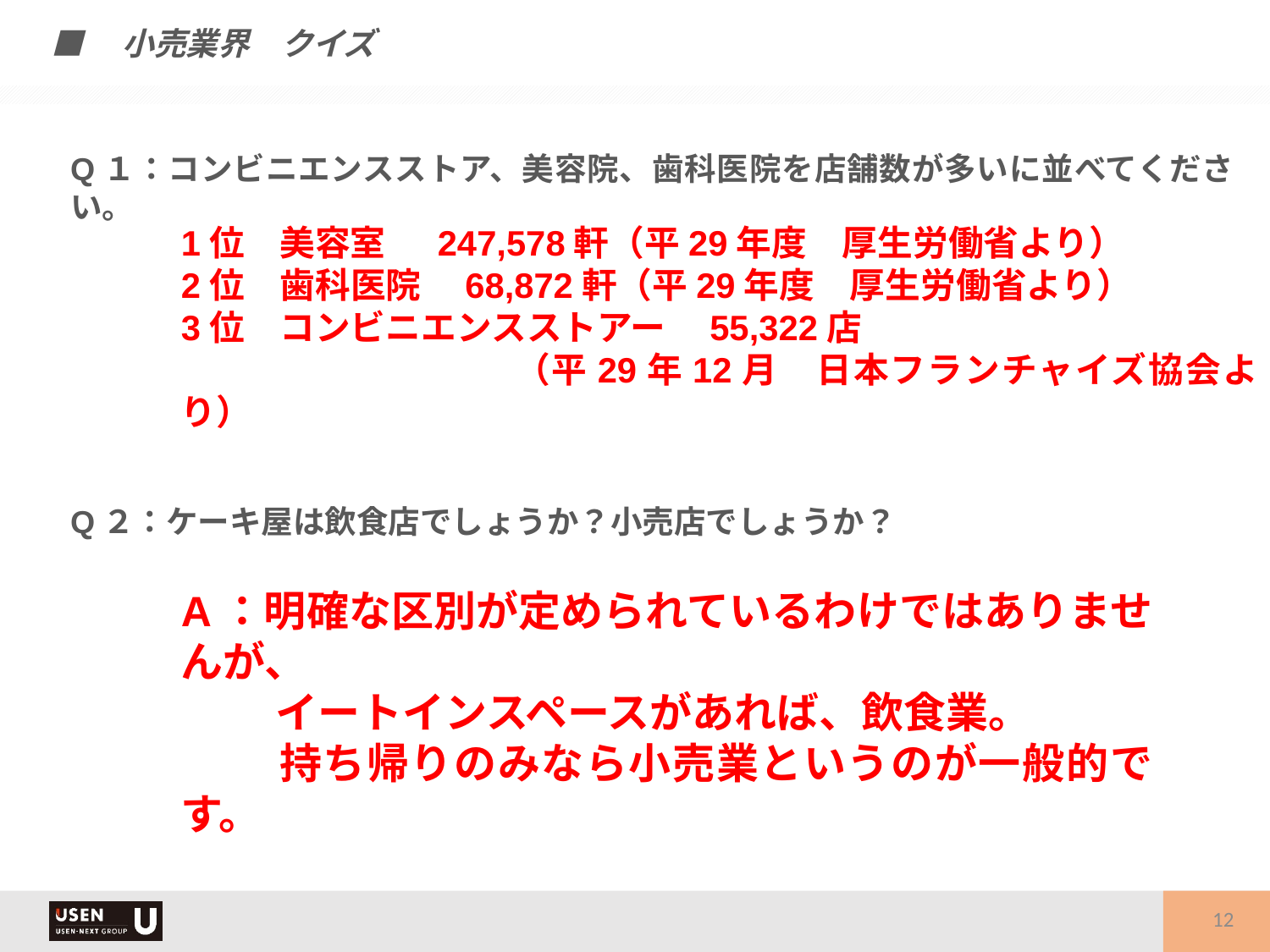

■　小売業界　クイズ
Q１：コンビニエンスストア、美容院、歯科医院を店舗数が多いに並べてください。
1位　美容室　 247,578軒（平29年度　厚生労働省より）
2位　歯科医院　68,872軒（平29年度　厚生労働省より）
3位　コンビニエンスストアー　55,322店
　　　　　　　　　（平29年12月　日本フランチャイズ協会より）
Q２：ケーキ屋は飲食店でしょうか？小売店でしょうか？
A：明確な区別が定められているわけではありませんが、
　　 イートインスペースがあれば、飲食業。
　　 持ち帰りのみなら小売業というのが一般的です。
12